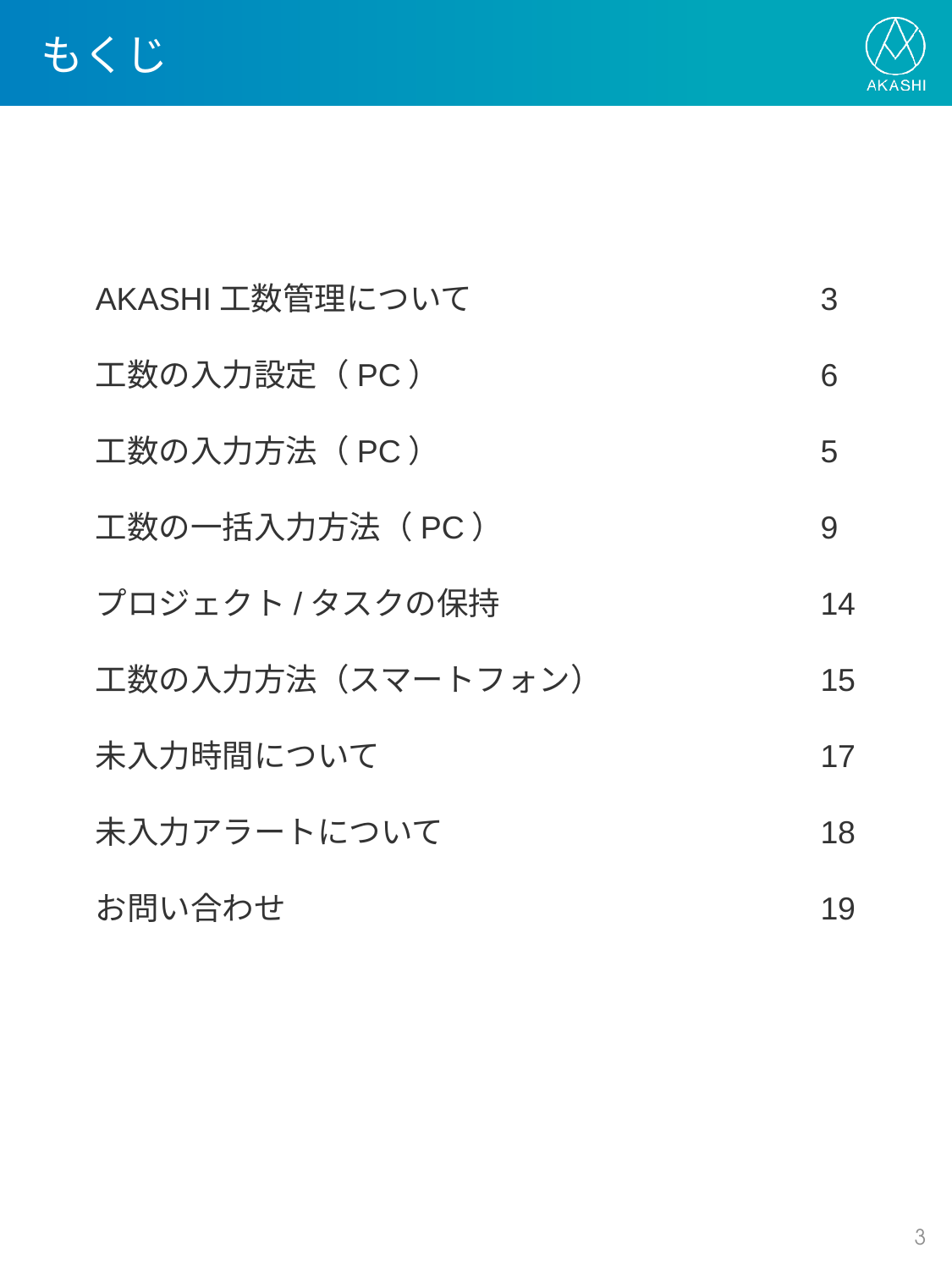

# もくじ
AKASHI工数管理について 	 3
工数の入力設定（PC） 	 6
工数の入力方法（PC）	 5
工数の一括入力方法（PC）	 9
プロジェクト/タスクの保持 	 14
工数の入力方法（スマートフォン） 	 15
未入力時間について 	 17
未入力アラートについて 	 18
お問い合わせ 	 19
3